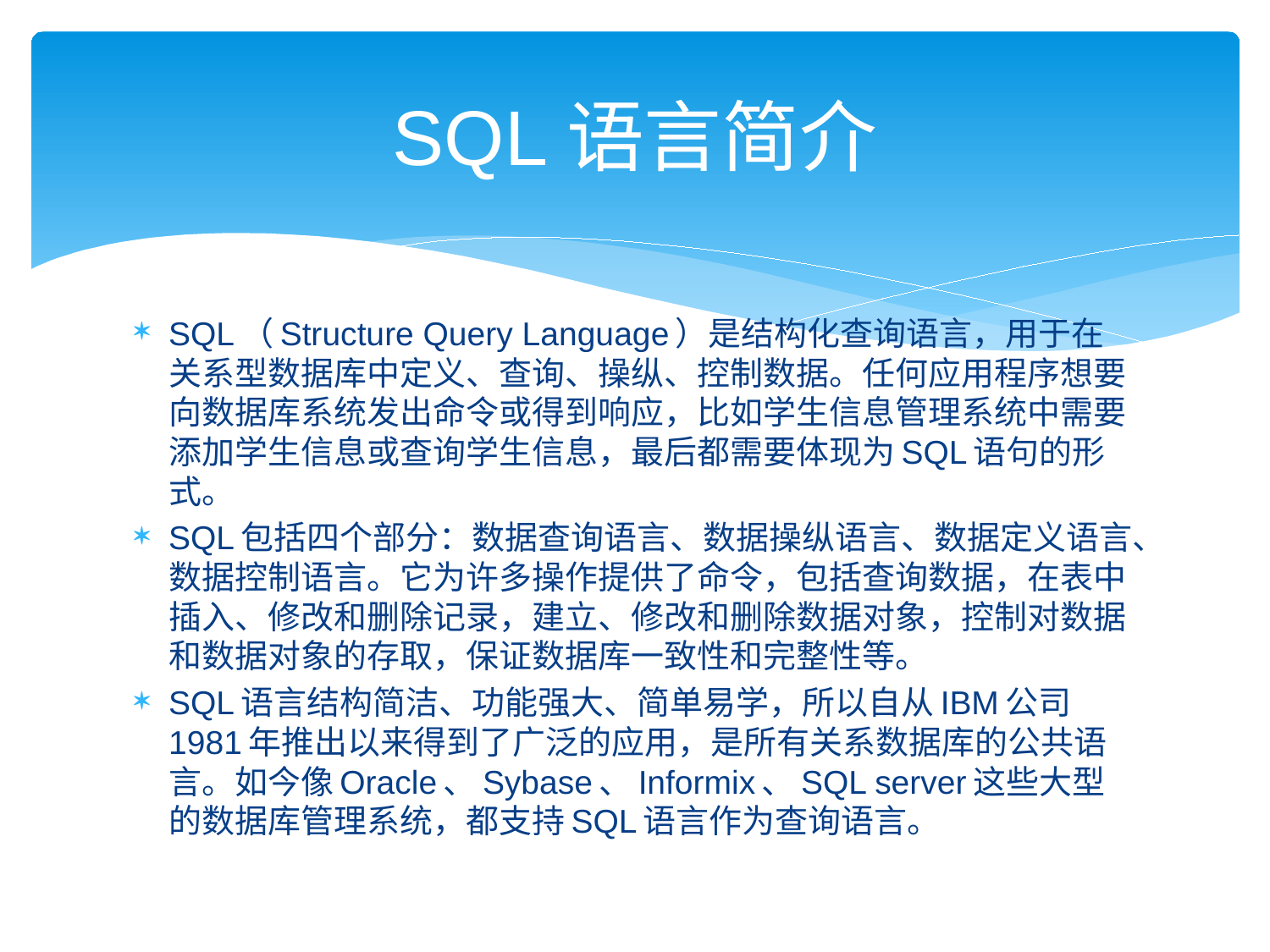

# SQL语言简介
SQL（Structure Query Language）是结构化查询语言，用于在关系型数据库中定义、查询、操纵、控制数据。任何应用程序想要向数据库系统发出命令或得到响应，比如学生信息管理系统中需要添加学生信息或查询学生信息，最后都需要体现为SQL语句的形式。
SQL包括四个部分：数据查询语言、数据操纵语言、数据定义语言、数据控制语言。它为许多操作提供了命令，包括查询数据，在表中插入、修改和删除记录，建立、修改和删除数据对象，控制对数据和数据对象的存取，保证数据库一致性和完整性等。
SQL语言结构简洁、功能强大、简单易学，所以自从IBM公司1981年推出以来得到了广泛的应用，是所有关系数据库的公共语言。如今像Oracle、Sybase、Informix、SQL server这些大型的数据库管理系统，都支持SQL语言作为查询语言。